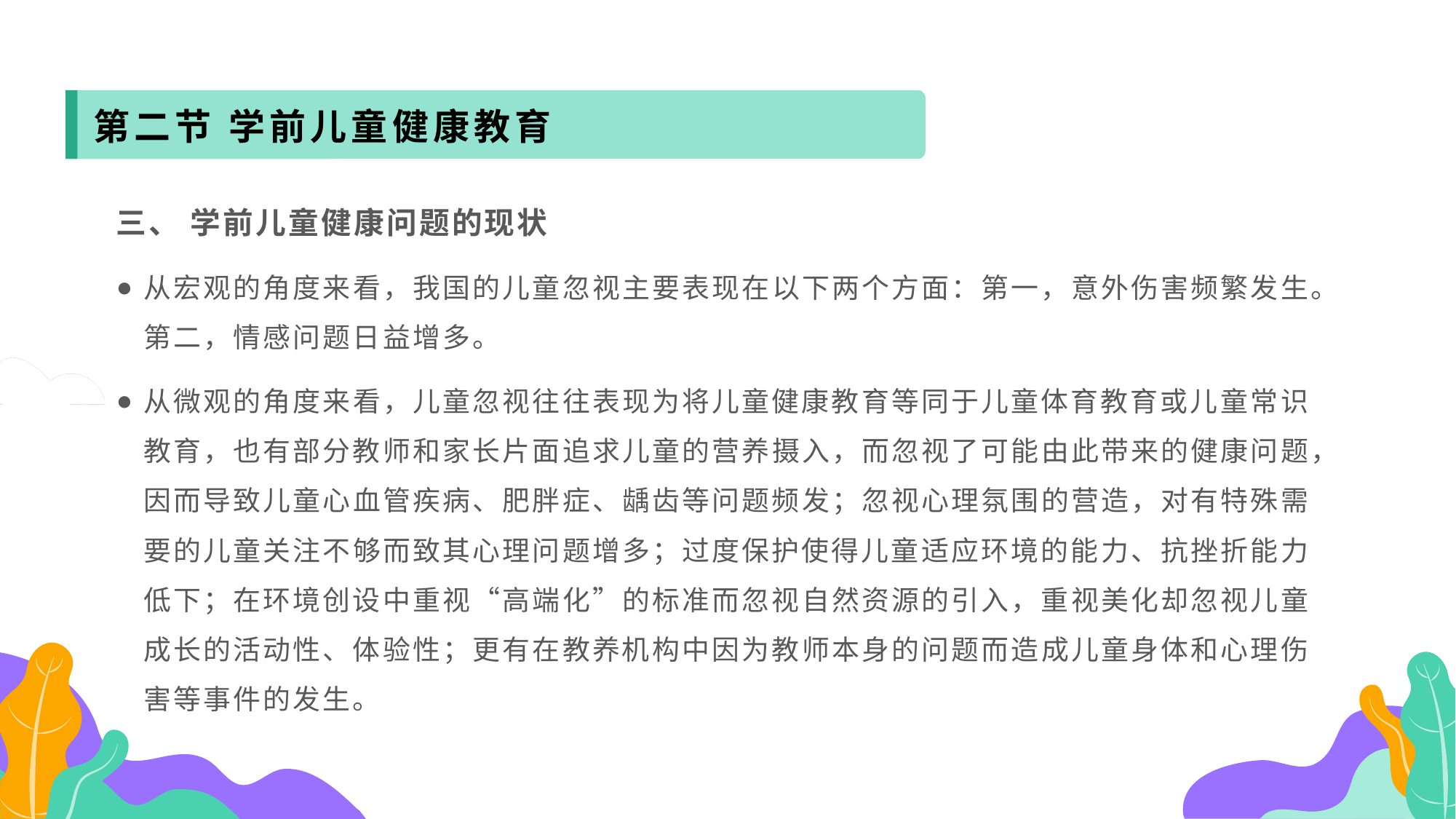

第二节 学前儿童健康教育
三、 学前儿童健康问题的现状
从宏观的角度来看，我国的儿童忽视主要表现在以下两个方面：第一，意外伤害频繁发生。第二，情感问题日益增多。
从微观的角度来看，儿童忽视往往表现为将儿童健康教育等同于儿童体育教育或儿童常识教育，也有部分教师和家长片面追求儿童的营养摄入，而忽视了可能由此带来的健康问题，因而导致儿童心血管疾病、肥胖症、龋齿等问题频发；忽视心理氛围的营造，对有特殊需要的儿童关注不够而致其心理问题增多；过度保护使得儿童适应环境的能力、抗挫折能力低下；在环境创设中重视“高端化”的标准而忽视自然资源的引入，重视美化却忽视儿童成长的活动性、体验性；更有在教养机构中因为教师本身的问题而造成儿童身体和心理伤害等事件的发生。